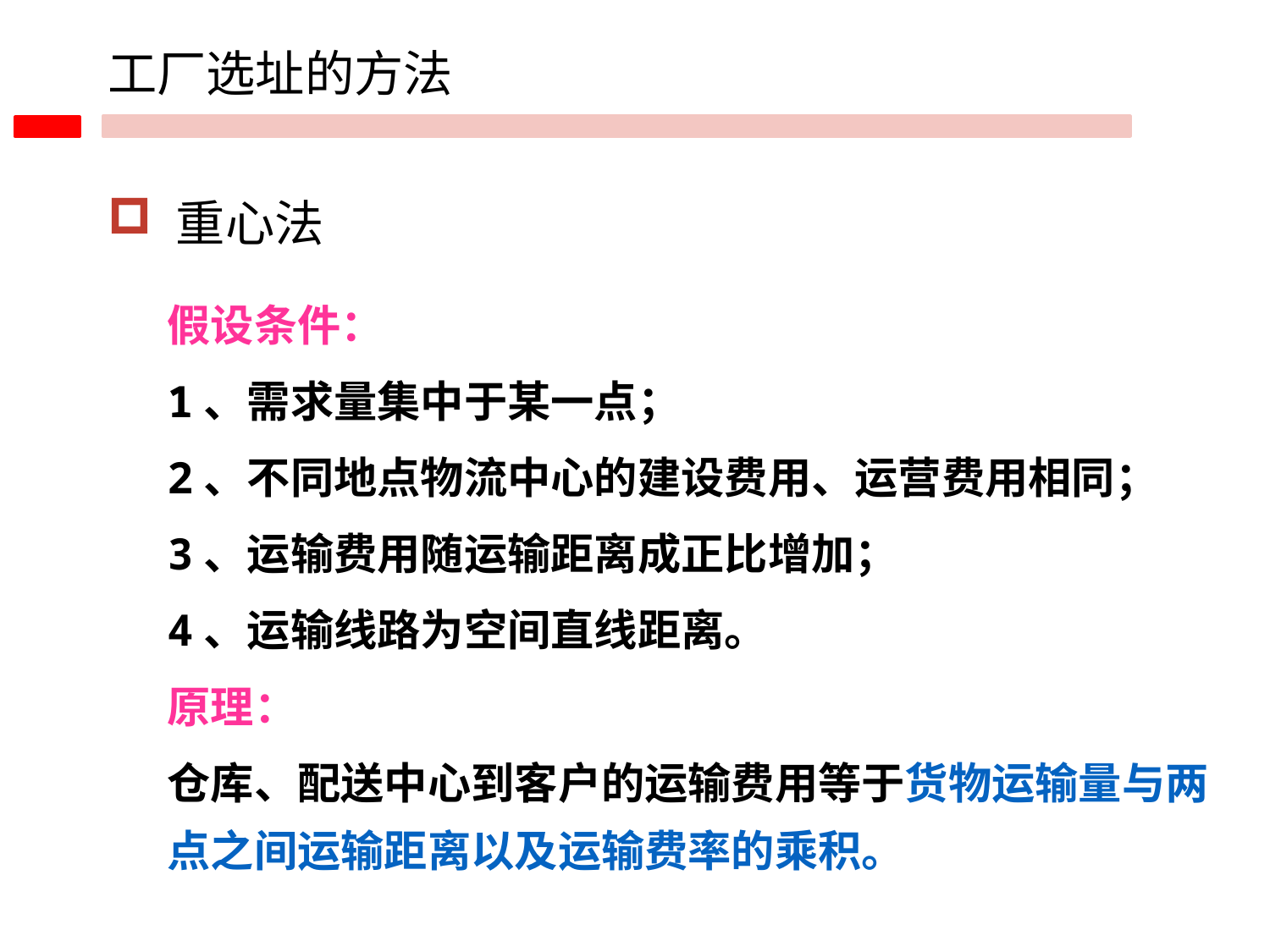

工厂选址的方法
 重心法
假设条件：
1、需求量集中于某一点；
2、不同地点物流中心的建设费用、运营费用相同；
3、运输费用随运输距离成正比增加；
4、运输线路为空间直线距离。
原理：
仓库、配送中心到客户的运输费用等于货物运输量与两点之间运输距离以及运输费率的乘积。